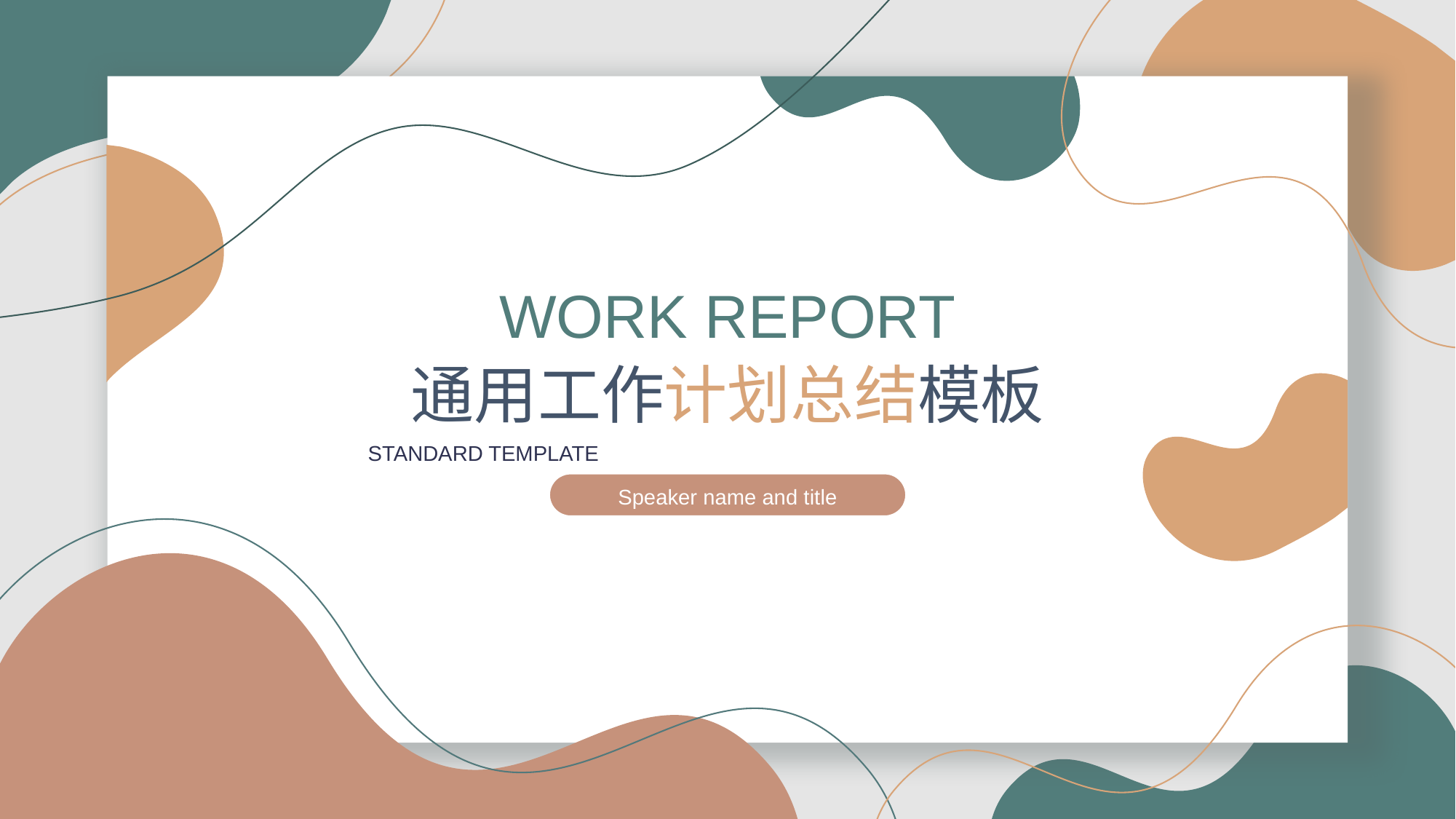

WORK REPORT

通用工作计划总结模板

STANDARD TEMPLATE
Speaker name and title